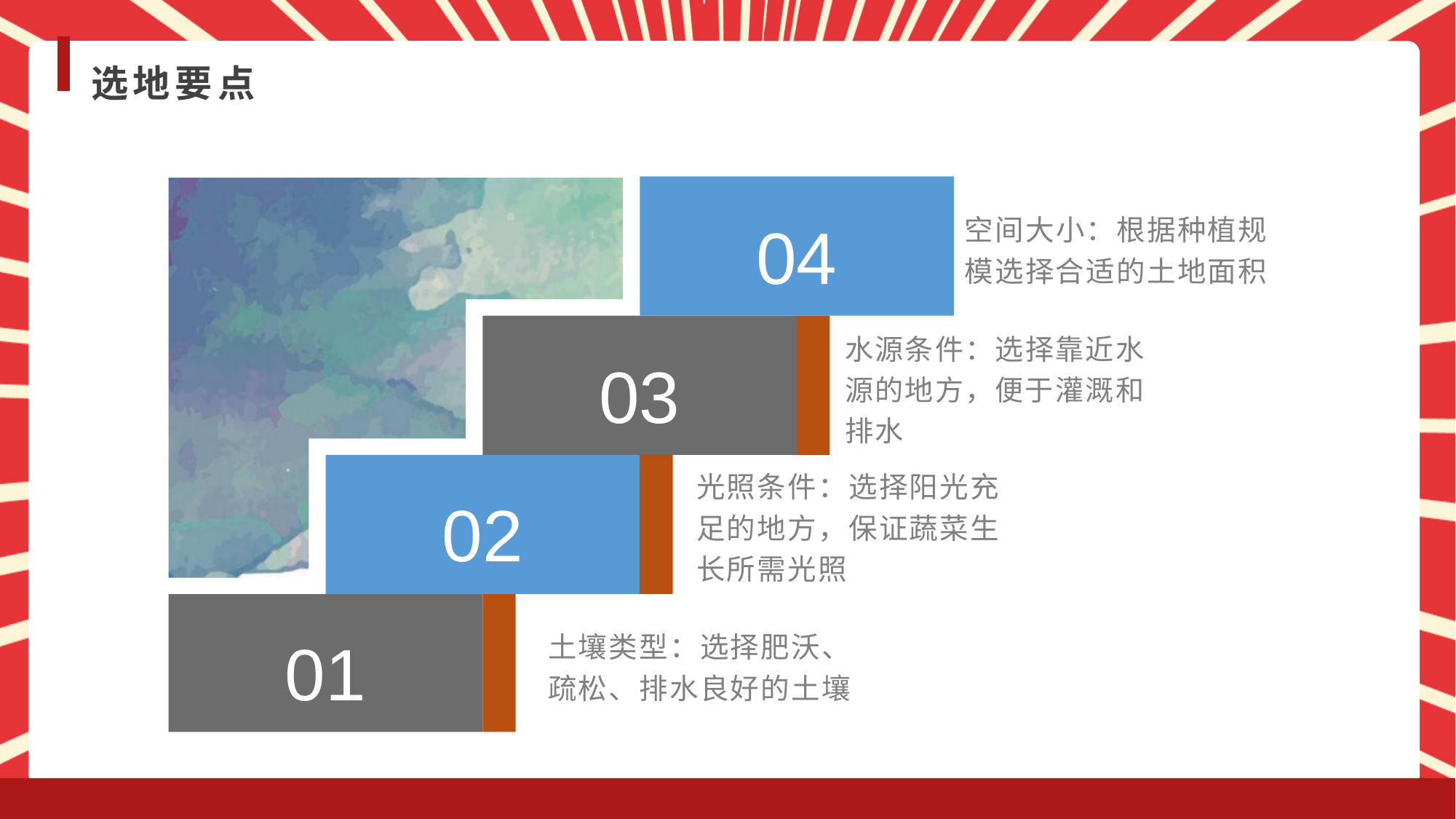

选地要点

空间大小：根据种植规模选择合适的土地面积

04

水源条件：选择靠近水源的地方，便于灌溉和排水
03

光照条件：选择阳光充足的地方，保证蔬菜生长所需光照
02
土壤类型：选择肥沃、疏松、排水良好的土壤

01